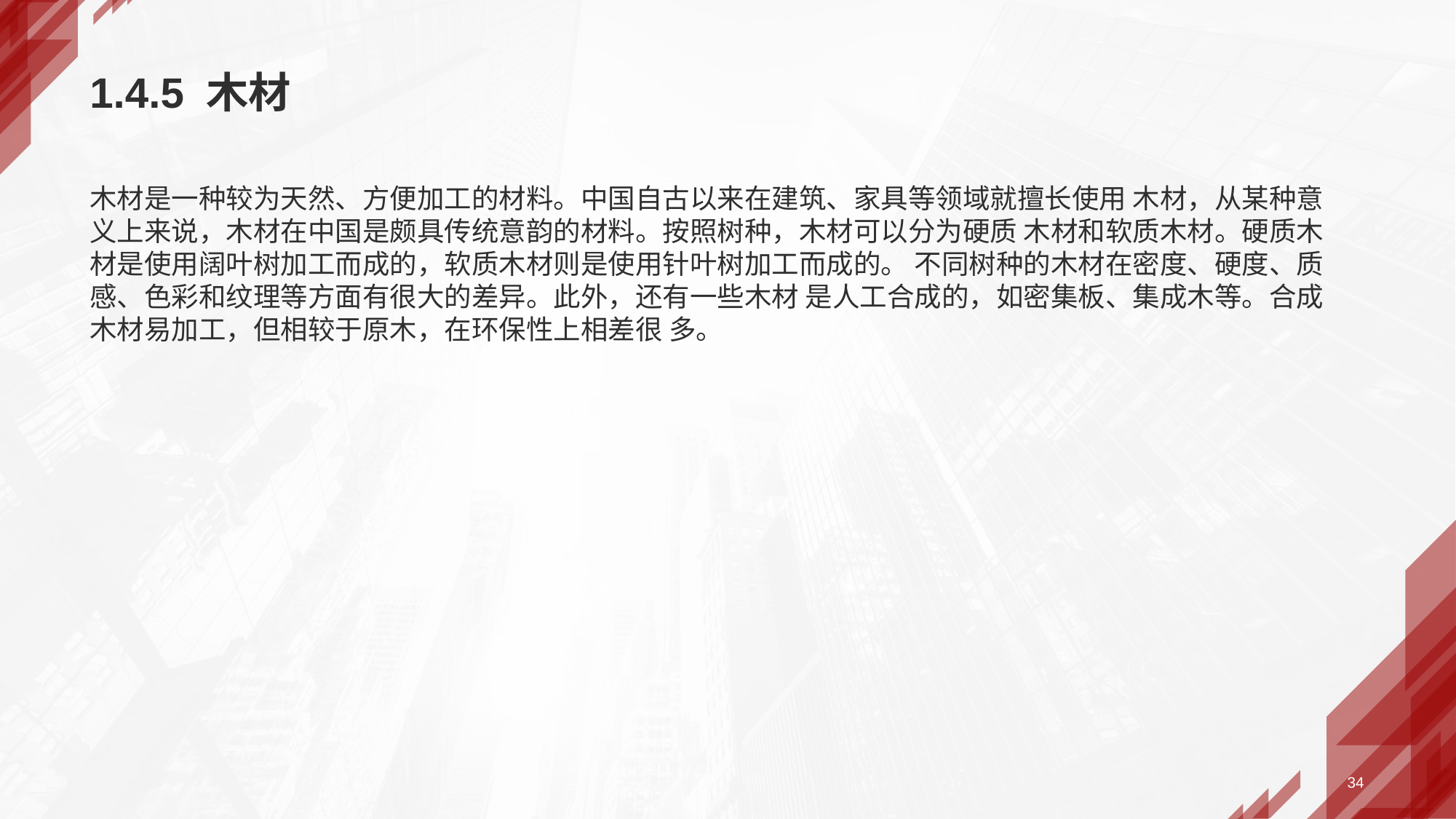

# 1.4.5 木材
木材是一种较为天然、方便加工的材料。中国自古以来在建筑、家具等领域就擅长使用 木材，从某种意义上来说，木材在中国是颇具传统意韵的材料。按照树种，木材可以分为硬质 木材和软质木材。硬质木材是使用阔叶树加工而成的，软质木材则是使用针叶树加工而成的。 不同树种的木材在密度、硬度、质感、色彩和纹理等方面有很大的差异。此外，还有一些木材 是人工合成的，如密集板、集成木等。合成木材易加工，但相较于原木，在环保性上相差很 多。
34